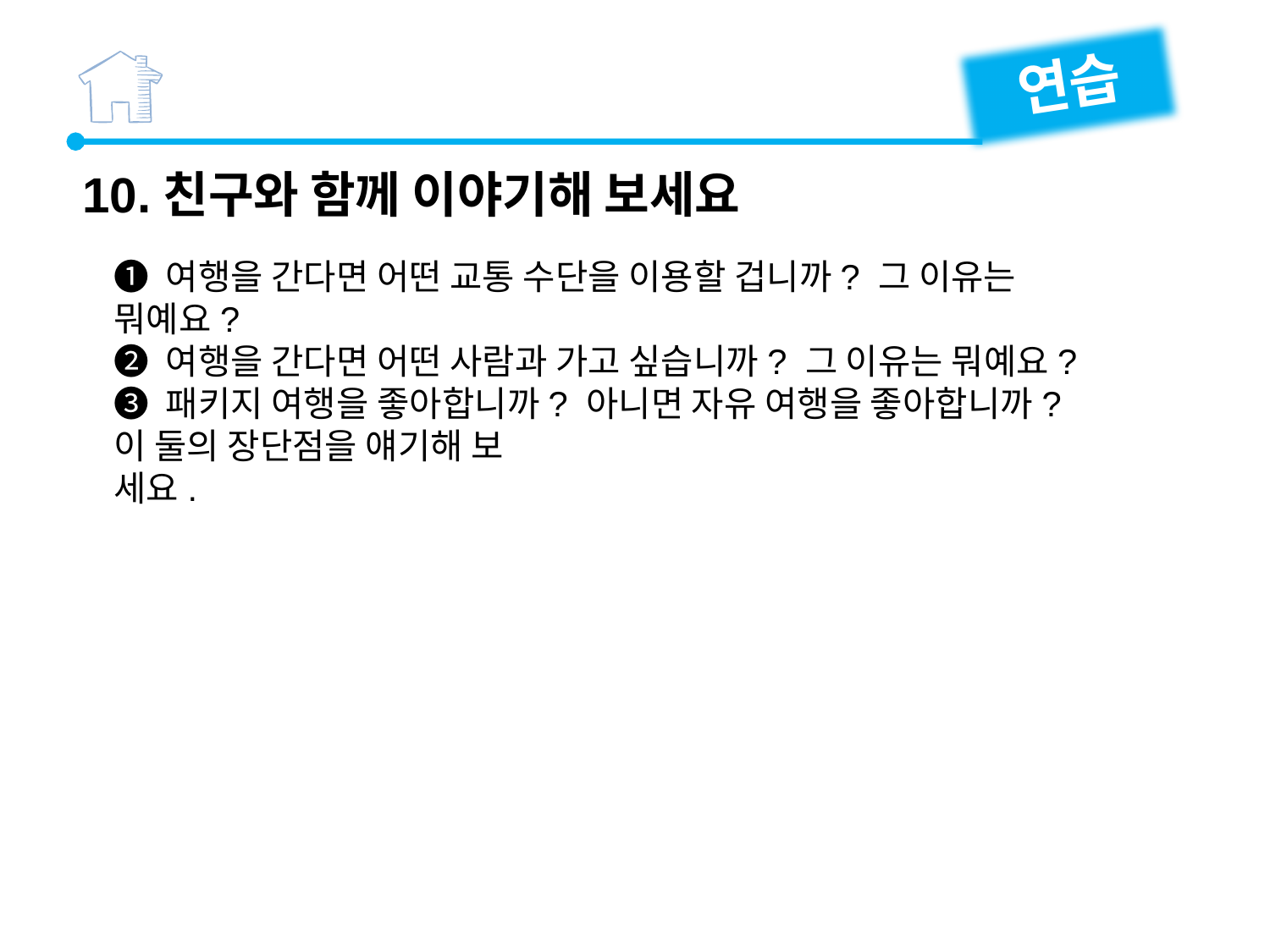

연습

10.친구와 함께 이야기해 보세요
❶ 여행을 간다면 어떤 교통 수단을 이용할 겁니까? 그 이유는 뭐예요?
❷ 여행을 간다면 어떤 사람과 가고 싶습니까? 그 이유는 뭐예요?
❸ 패키지 여행을 좋아합니까? 아니면 자유 여행을 좋아합니까? 이 둘의 장단점을 얘기해 보
세요.